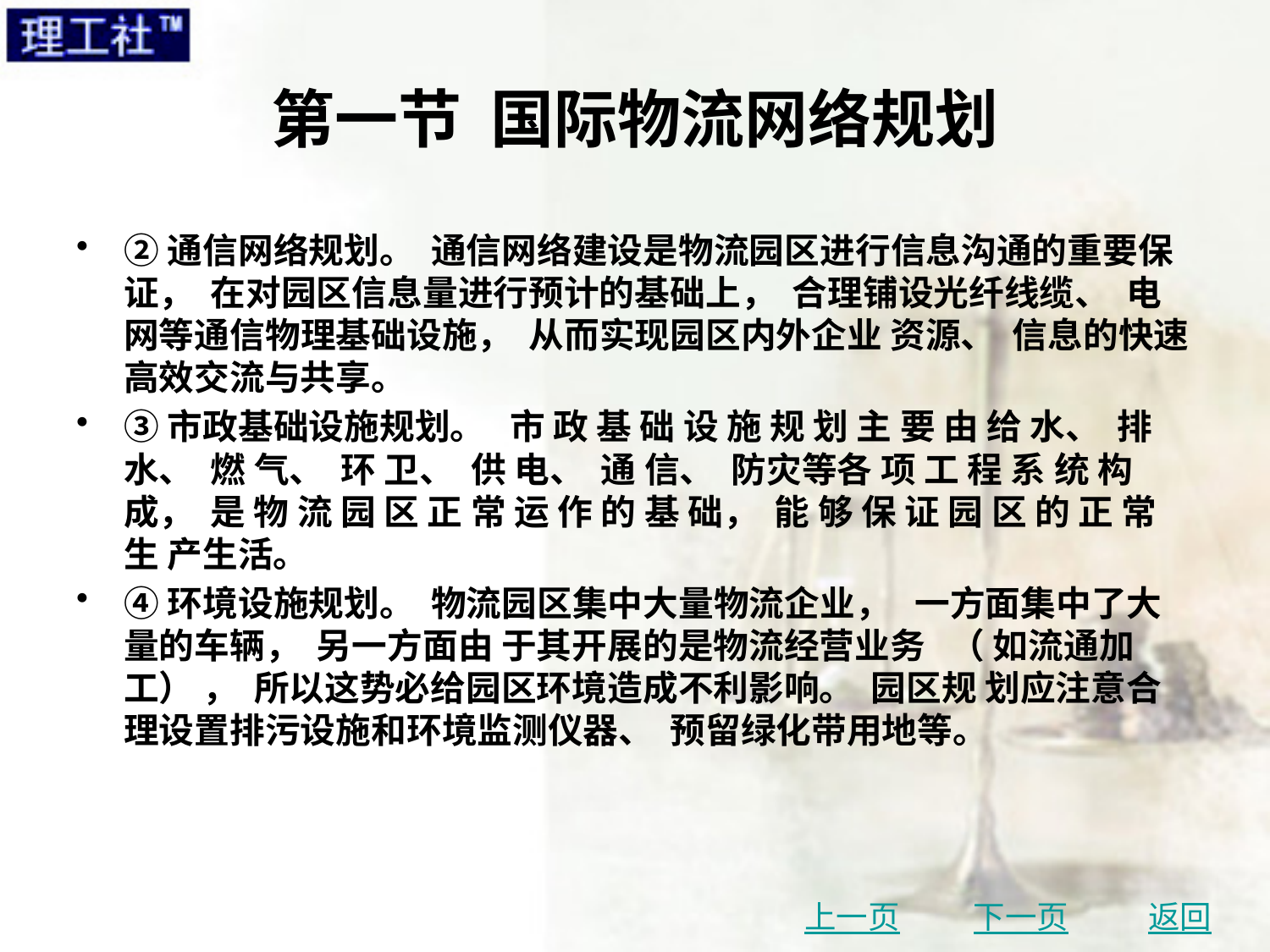

# 第一节  国际物流网络规划
②通信网络规划。  通信网络建设是物流园区进行信息沟通的重要保证，  在对园区信息量进行预计的基础上，  合理铺设光纤线缆、  电网等通信物理基础设施，  从而实现园区内外企业 资源、  信息的快速高效交流与共享。
③市政基础设施规划。   市 政 基 础 设 施 规 划 主 要 由 给 水、  排 水、  燃 气、  环 卫、  供 电、  通 信、  防灾等各 项 工 程 系 统 构 成，  是 物 流 园 区 正 常 运 作 的 基 础，  能 够 保 证 园 区 的 正 常 生 产生活。
④环境设施规划。  物流园区集中大量物流企业，   一方面集中了大量的车辆，  另一方面由 于其开展的是物流经营业务   （ 如流通加工） ，  所以这势必给园区环境造成不利影响。  园区规 划应注意合理设置排污设施和环境监测仪器、  预留绿化带用地等。

上一页
下一页
返回